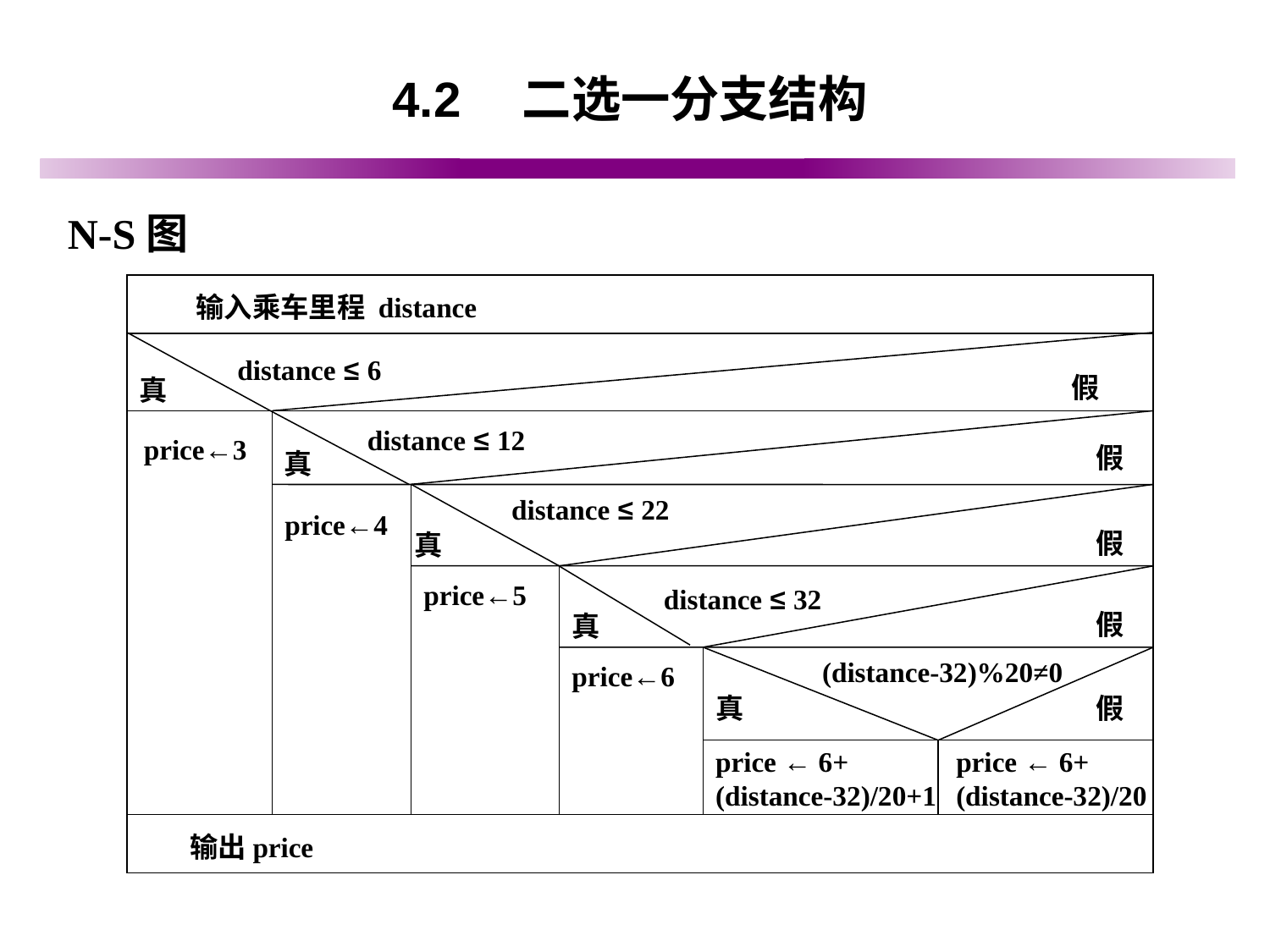

# 4.2　二选一分支结构
N-S图

输入乘车里程 distance

distance ≤ 6
假
真

distance ≤ 12
price←3
假
真

distance ≤ 22
price←4
假
真

distance ≤ 32
price←5
假
真
(distance-32)%20≠0
price←6
真
假
price ← 6+ (distance-32)/20+1
price ← 6+ (distance-32)/20

输出price